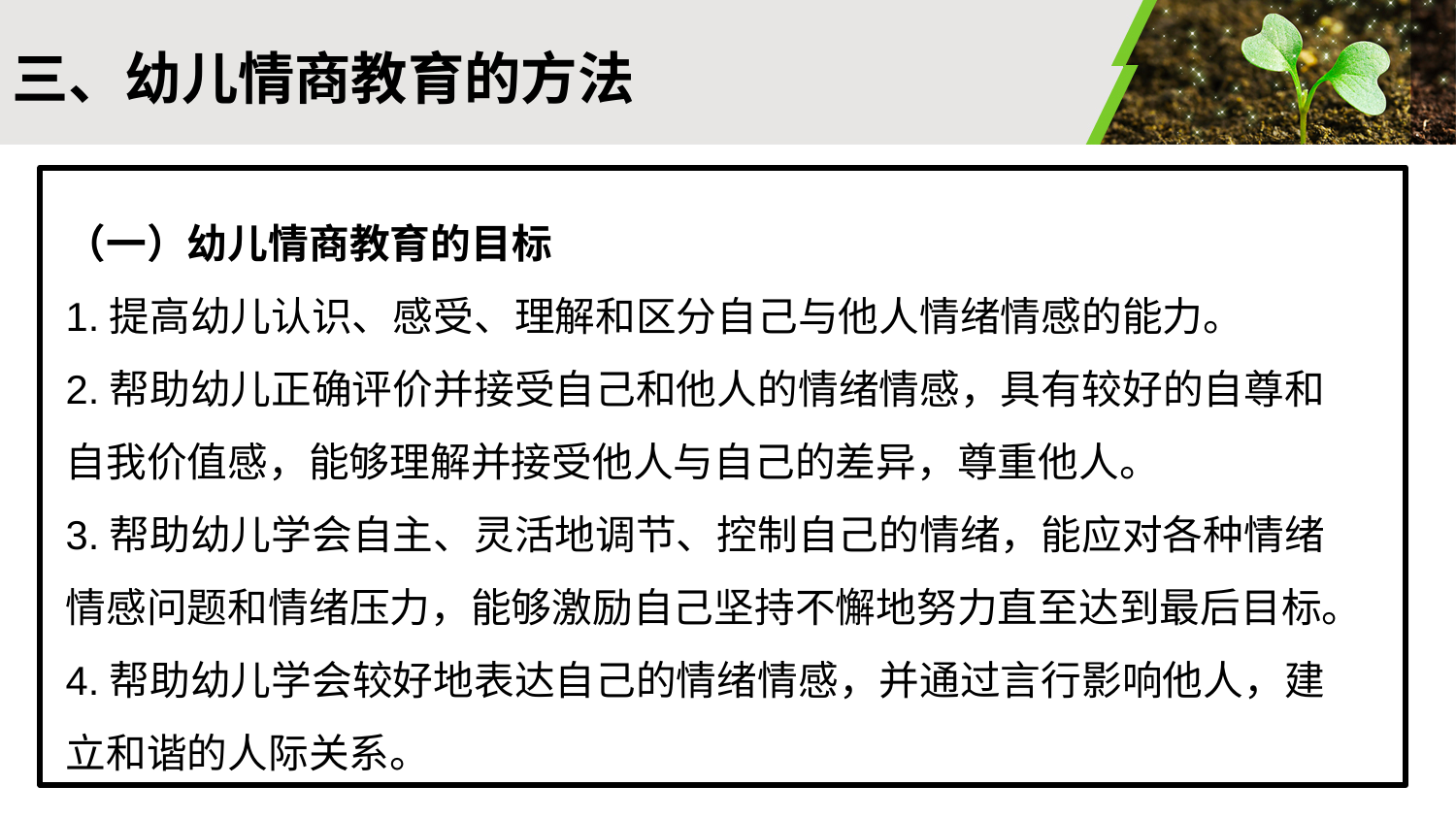

#
三、幼儿情商教育的方法

（一）幼儿情商教育的目标
1.提高幼儿认识、感受、理解和区分自己与他人情绪情感的能力。
2.帮助幼儿正确评价并接受自己和他人的情绪情感，具有较好的自尊和自我价值感，能够理解并接受他人与自己的差异，尊重他人。
3.帮助幼儿学会自主、灵活地调节、控制自己的情绪，能应对各种情绪情感问题和情绪压力，能够激励自己坚持不懈地努力直至达到最后目标。
4.帮助幼儿学会较好地表达自己的情绪情感，并通过言行影响他人，建立和谐的人际关系。